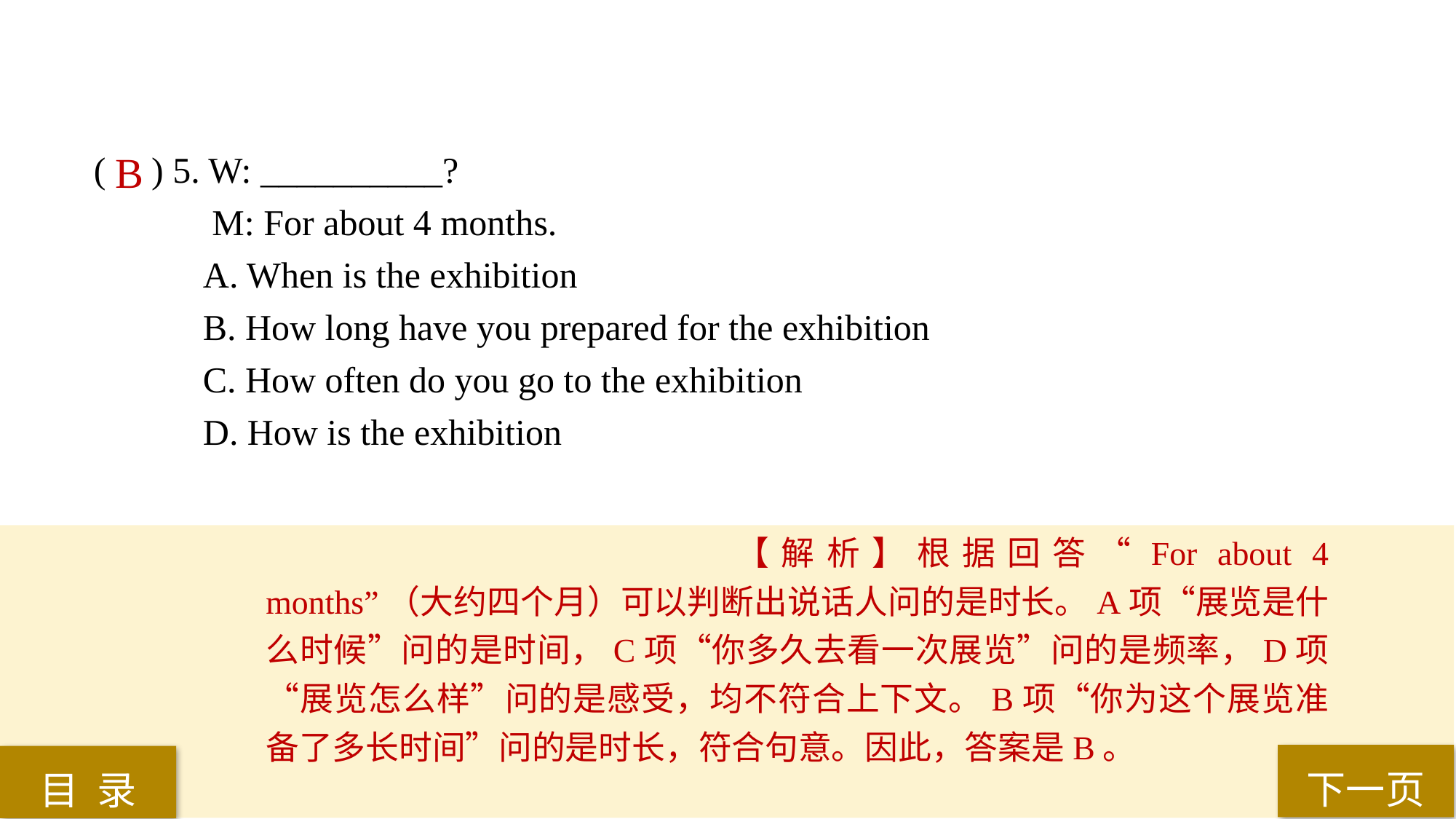

(     ) 5. W: __________?
 M: For about 4 months.
A. When is the exhibition
B. How long have you prepared for the exhibition
C. How often do you go to the exhibition
D. How is the exhibition
B
【解析】根据回答“For about 4 months”（大约四个月）可以判断出说话人问的是时长。A项“展览是什么时候”问的是时间，C项“你多久去看一次展览”问的是频率，D项“展览怎么样”问的是感受，均不符合上下文。B项“你为这个展览准备了多长时间”问的是时长，符合句意。因此，答案是B。